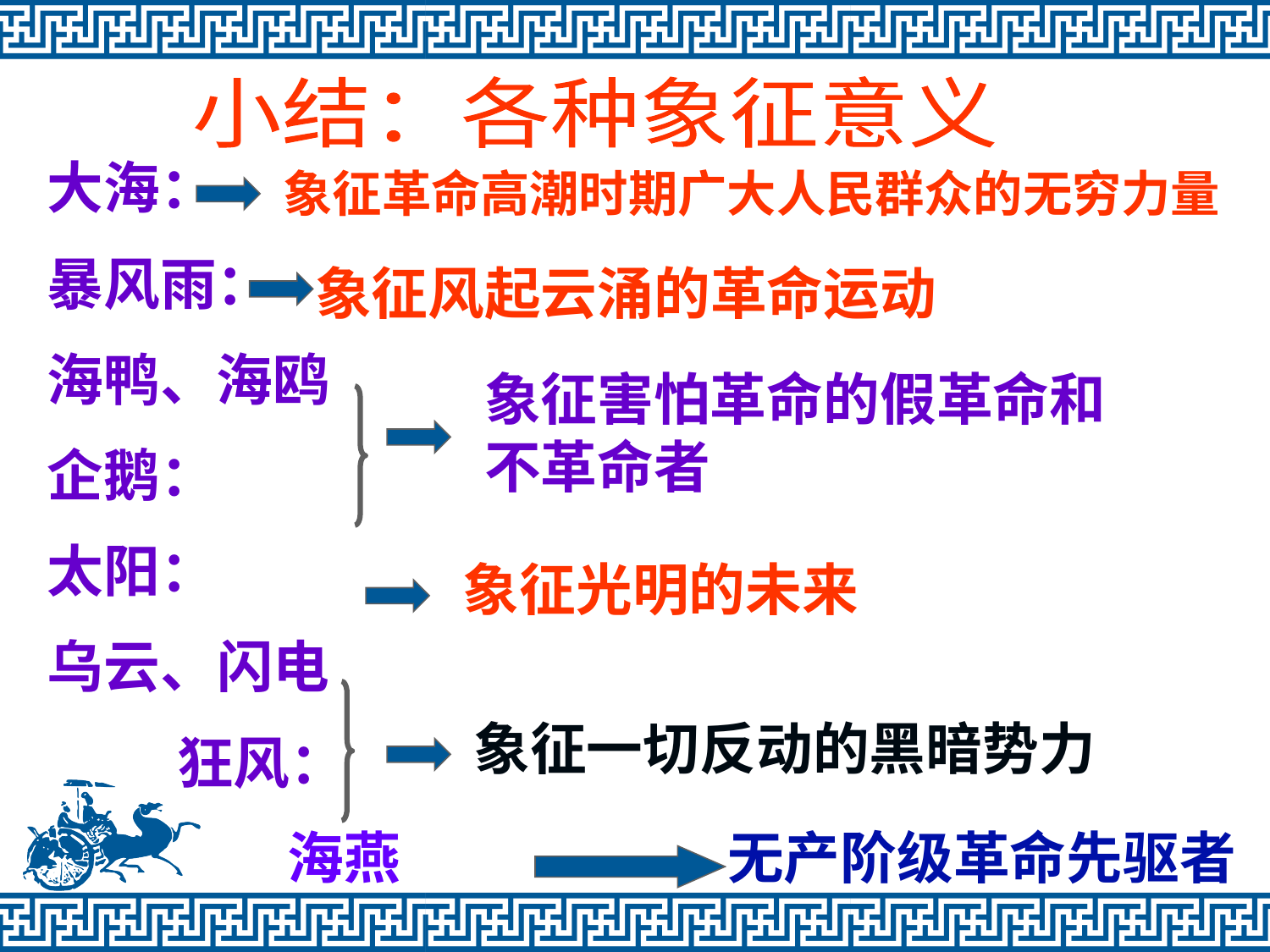

小结：各种象征意义
大海：
暴风雨：
海鸭、海鸥
企鹅：
太阳：
乌云、闪电
         狂风：
象征革命高潮时期广大人民群众的无穷力量

象征风起云涌的革命运动

象征害怕革命的假革命和不革命者

象征光明的未来

象征一切反动的黑暗势力

海燕
无产阶级革命先驱者